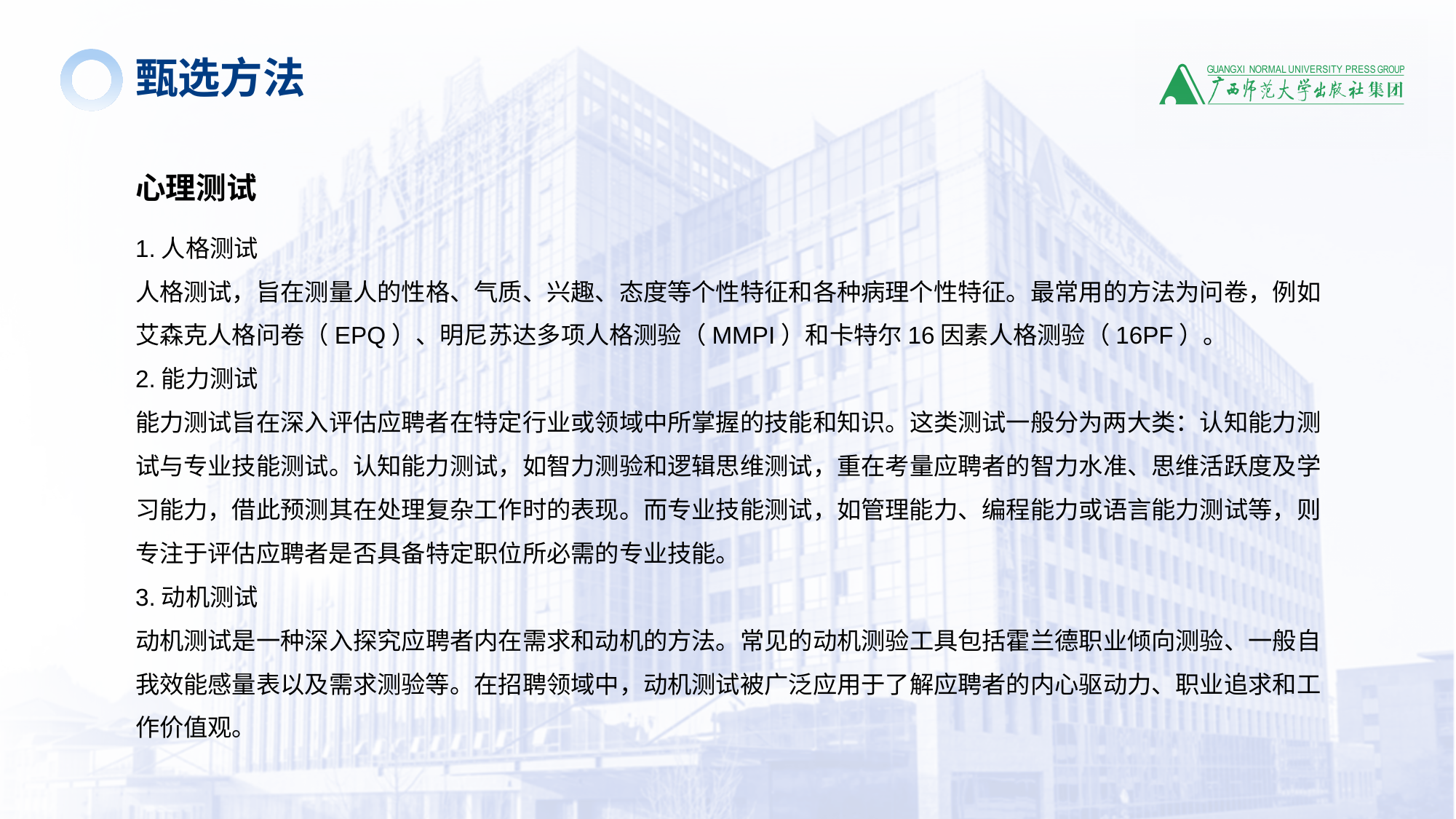

甄选方法

心理测试
1.人格测试
人格测试，旨在测量人的性格、气质、兴趣、态度等个性特征和各种病理个性特征。最常用的方法为问卷，例如艾森克人格问卷（EPQ）、明尼苏达多项人格测验（MMPI）和卡特尔16因素人格测验（16PF）。
2.能力测试
能力测试旨在深入评估应聘者在特定行业或领域中所掌握的技能和知识。这类测试一般分为两大类：认知能力测试与专业技能测试。认知能力测试，如智力测验和逻辑思维测试，重在考量应聘者的智力水准、思维活跃度及学习能力，借此预测其在处理复杂工作时的表现。而专业技能测试，如管理能力、编程能力或语言能力测试等，则专注于评估应聘者是否具备特定职位所必需的专业技能。
3.动机测试
动机测试是一种深入探究应聘者内在需求和动机的方法。常见的动机测验工具包括霍兰德职业倾向测验、一般自我效能感量表以及需求测验等。在招聘领域中，动机测试被广泛应用于了解应聘者的内心驱动力、职业追求和工作价值观。